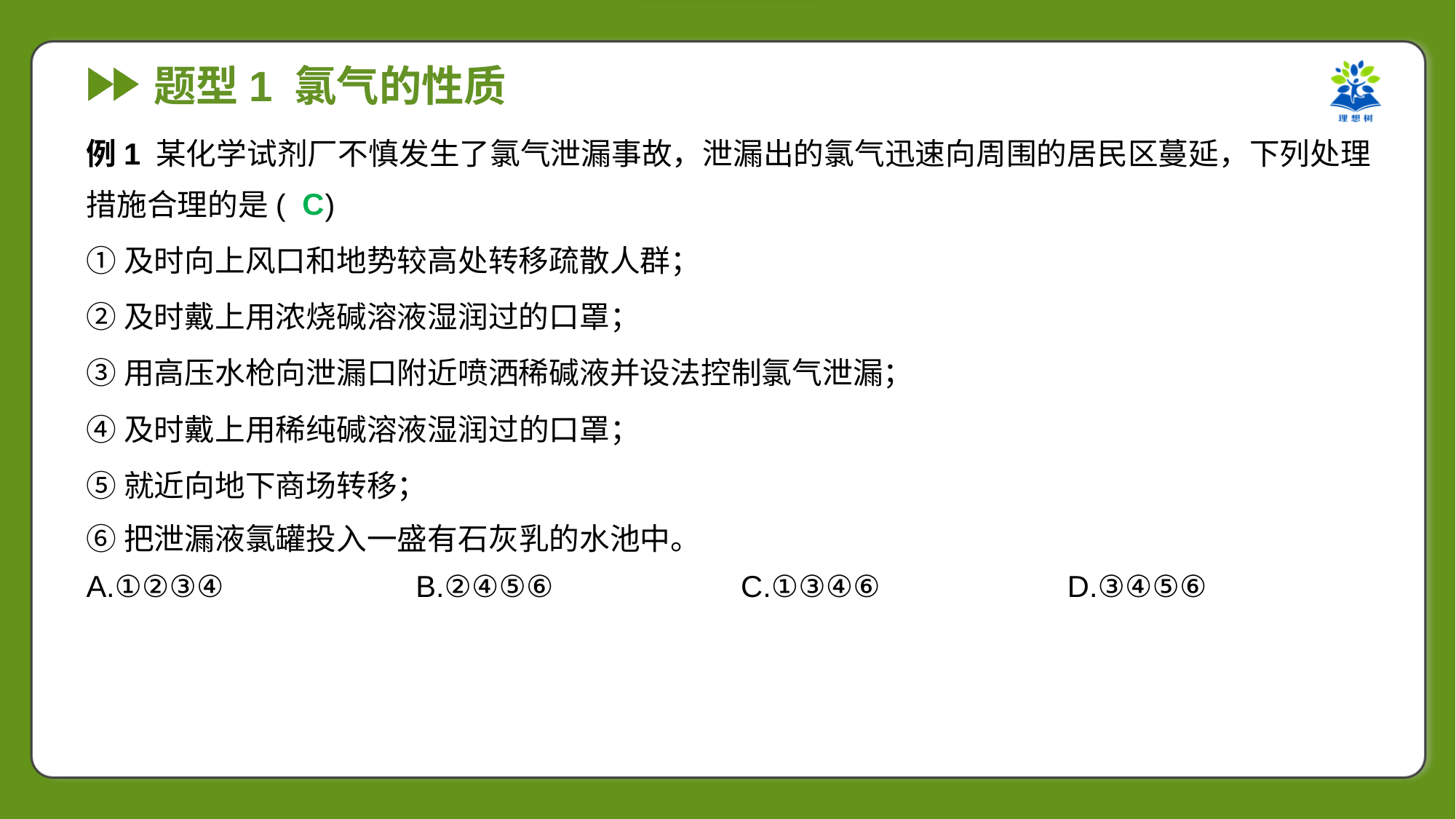

例1 某化学试剂厂不慎发生了氯气泄漏事故，泄漏出的氯气迅速向周围的居民区蔓延，下列处理
措施合理的是(     )
C
①及时向上风口和地势较高处转移疏散人群；
②及时戴上用浓烧碱溶液湿润过的口罩；
③用高压水枪向泄漏口附近喷洒稀碱液并设法控制氯气泄漏；
④及时戴上用稀纯碱溶液湿润过的口罩；
⑤就近向地下商场转移；
⑥把泄漏液氯罐投入一盛有石灰乳的水池中。
A.①②③④	B.②④⑤⑥	C.①③④⑥	D.③④⑤⑥